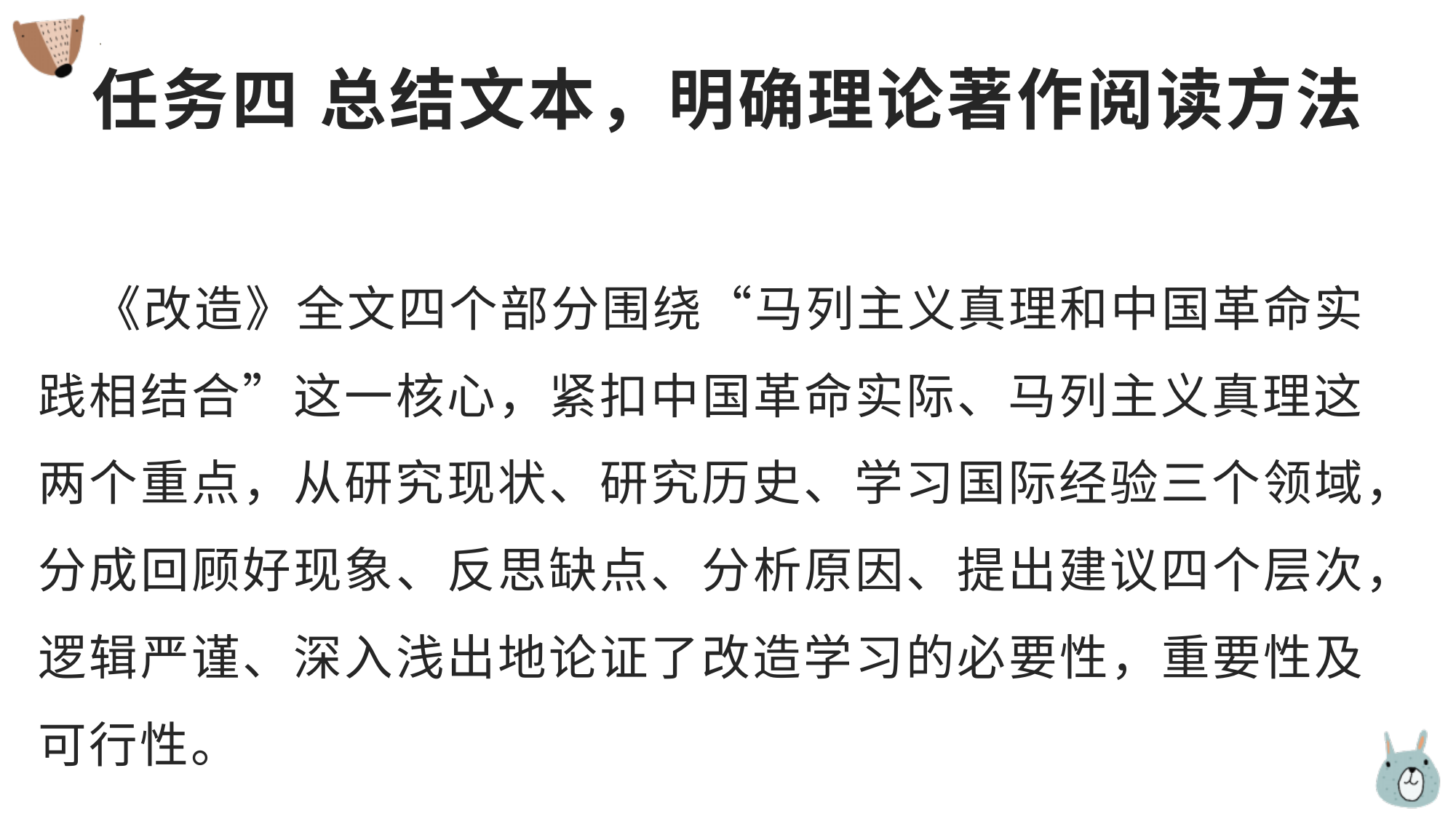

# 任务四 总结文本，明确理论著作阅读方法
《改造》全文四个部分围绕“马列主义真理和中国革命实践相结合”这一核心，紧扣中国革命实际、马列主义真理这两个重点，从研究现状、研究历史、学习国际经验三个领域，分成回顾好现象、反思缺点、分析原因、提出建议四个层次，逻辑严谨、深入浅出地论证了改造学习的必要性，重要性及可行性。